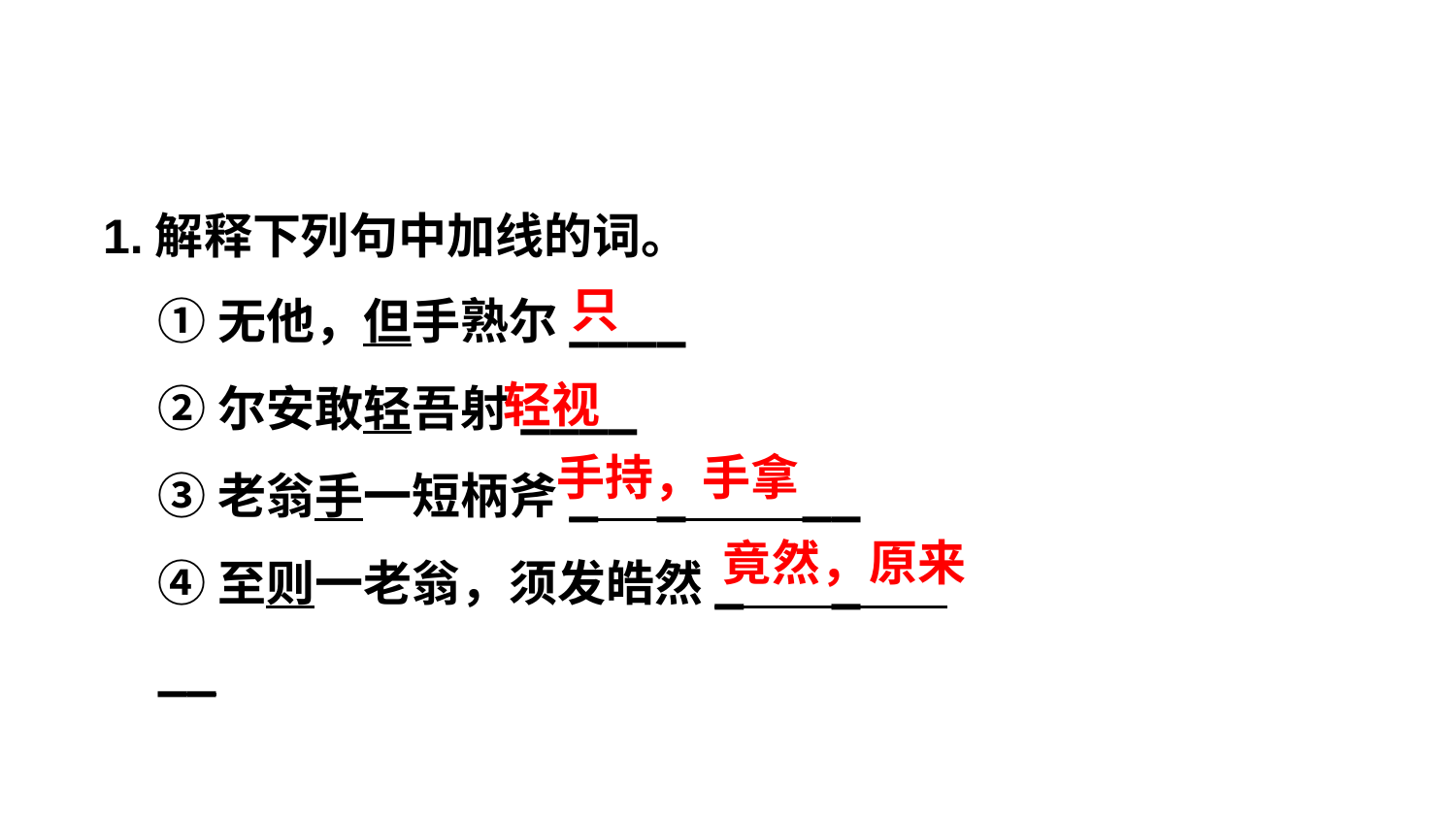

1.解释下列句中加线的词。
①无他，但手熟尔____
②尔安敢轻吾射____
③老翁手一短柄斧_  _    __
④至则一老翁，须发皓然_   _    __
只
轻视
手持，手拿
竟然，原来